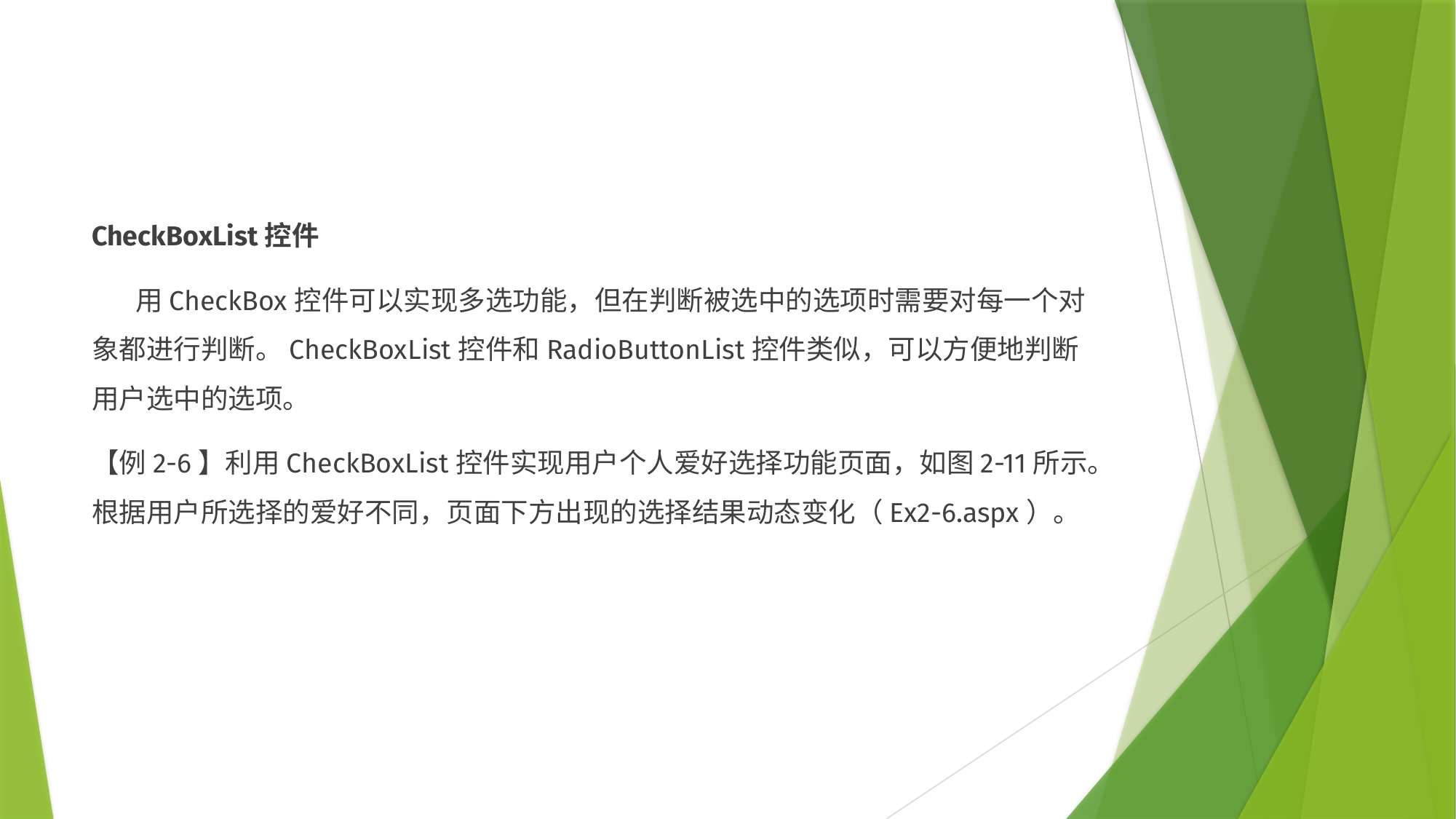

#
CheckBoxList控件
      用CheckBox控件可以实现多选功能，但在判断被选中的选项时需要对每一个对象都进行判断。CheckBoxList控件和RadioButtonList控件类似，可以方便地判断用户选中的选项。
【例2-6】利用CheckBoxList控件实现用户个人爱好选择功能页面，如图2-11所示。根据用户所选择的爱好不同，页面下方出现的选择结果动态变化（Ex2-6.aspx）。